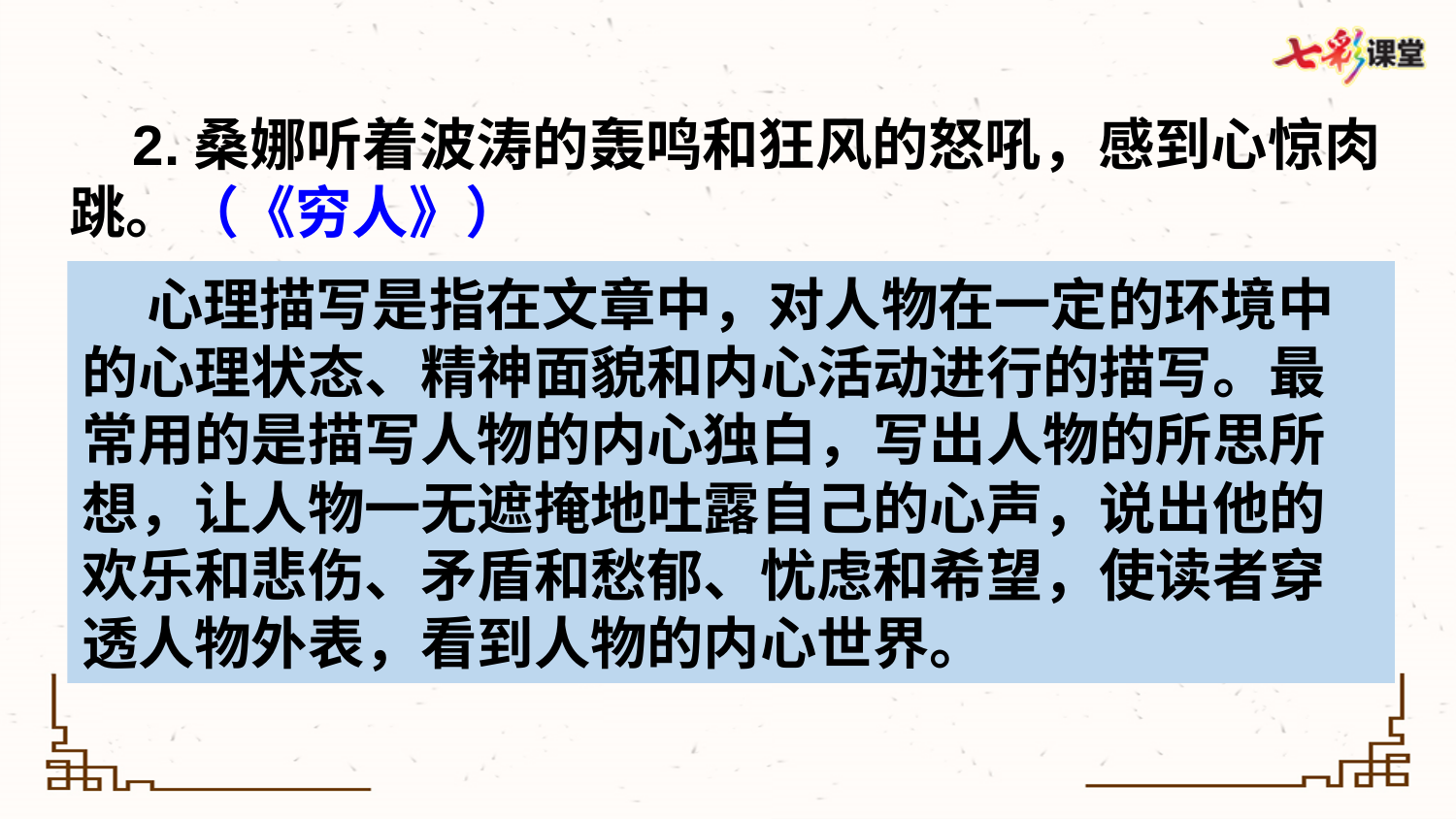

2.桑娜听着波涛的轰鸣和狂风的怒吼，感到心惊肉跳。（《穷人》）
    心理描写是指在文章中，对人物在一定的环境中的心理状态、精神面貌和内心活动进行的描写。最常用的是描写人物的内心独白，写出人物的所思所想，让人物一无遮掩地吐露自己的心声，说出他的欢乐和悲伤、矛盾和愁郁、忧虑和希望，使读者穿透人物外表，看到人物的内心世界。